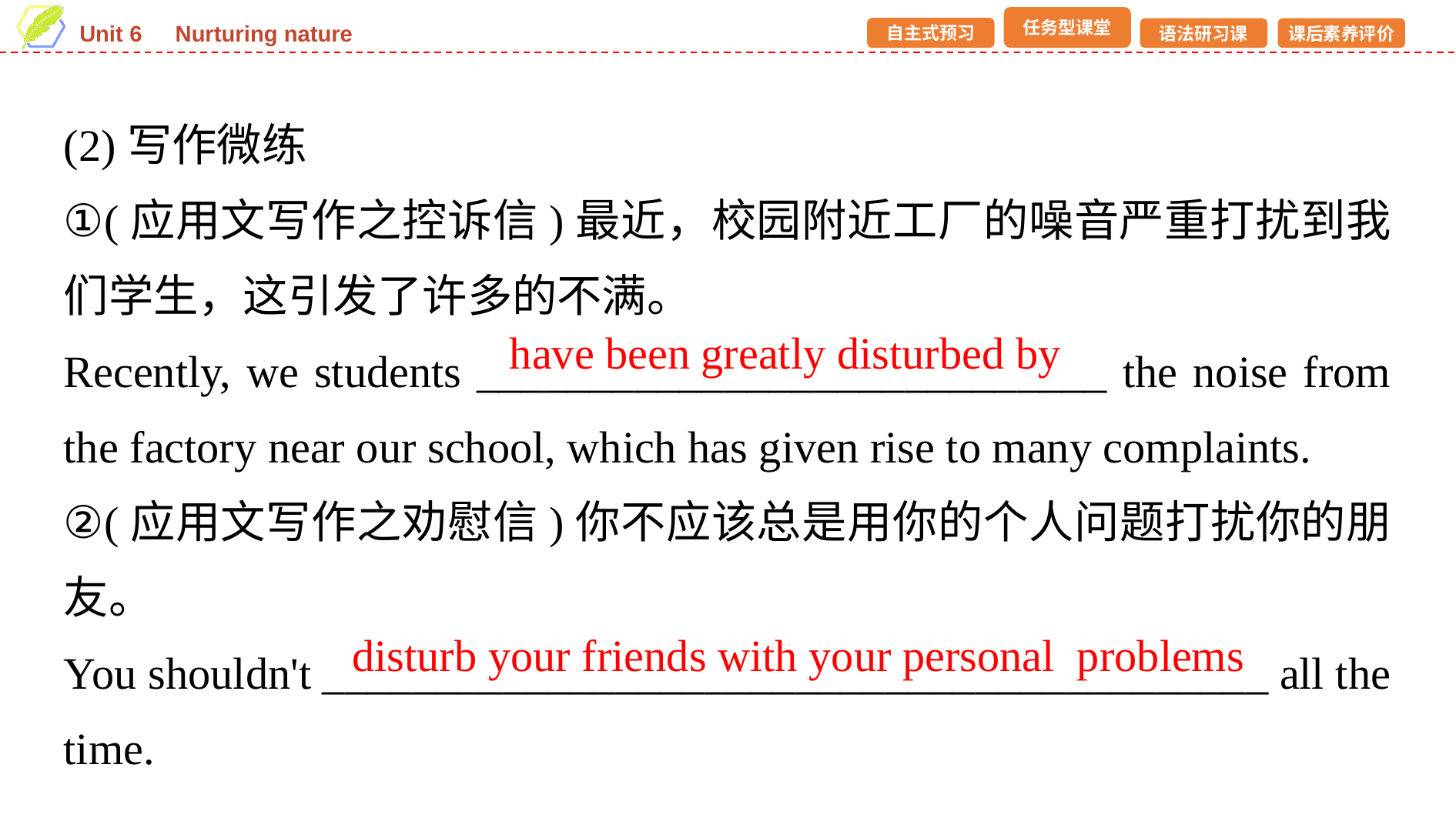

(2)写作微练
①(应用文写作之控诉信)最近，校园附近工厂的噪音严重打扰到我们学生，这引发了许多的不满。
Recently, we students ____________________________ the noise from the factory near our school, which has given rise to many complaints.
②(应用文写作之劝慰信)你不应该总是用你的个人问题打扰你的朋友。
You shouldn't __________________________________________ all the time.
have been greatly disturbed by
disturb your friends with your personal  problems